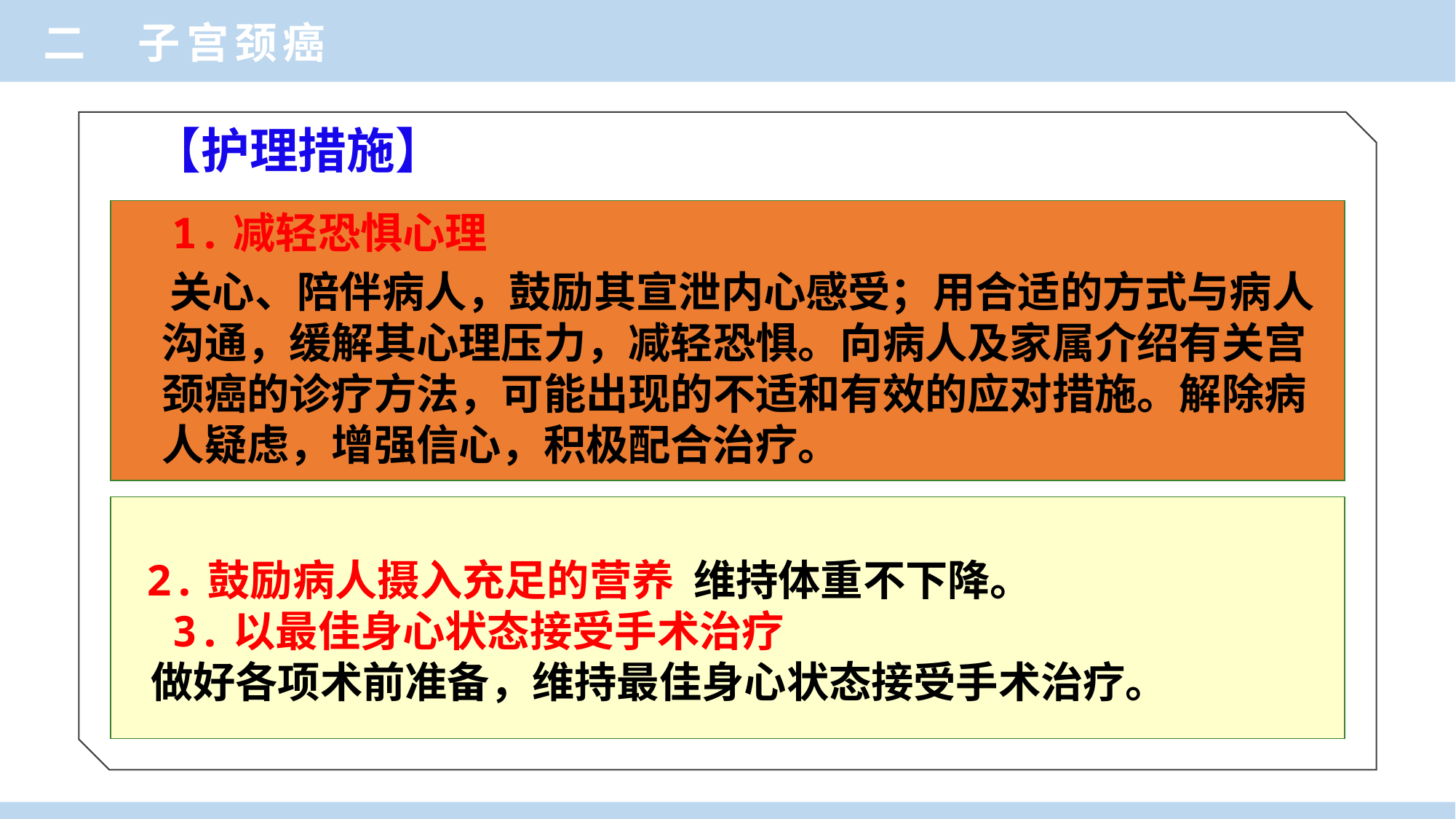

二   子宫颈癌

【护理措施】
  1.减轻恐惧心理
    关心、陪伴病人，鼓励其宣泄内心感受；用合适的方式与病人沟通，缓解其心理压力，减轻恐惧。向病人及家属介绍有关宫颈癌的诊疗方法，可能出现的不适和有效的应对措施。解除病人疑虑，增强信心，积极配合治疗。

 2.鼓励病人摄入充足的营养  维持体重不下降。
  3.以最佳身心状态接受手术治疗
  做好各项术前准备，维持最佳身心状态接受手术治疗。